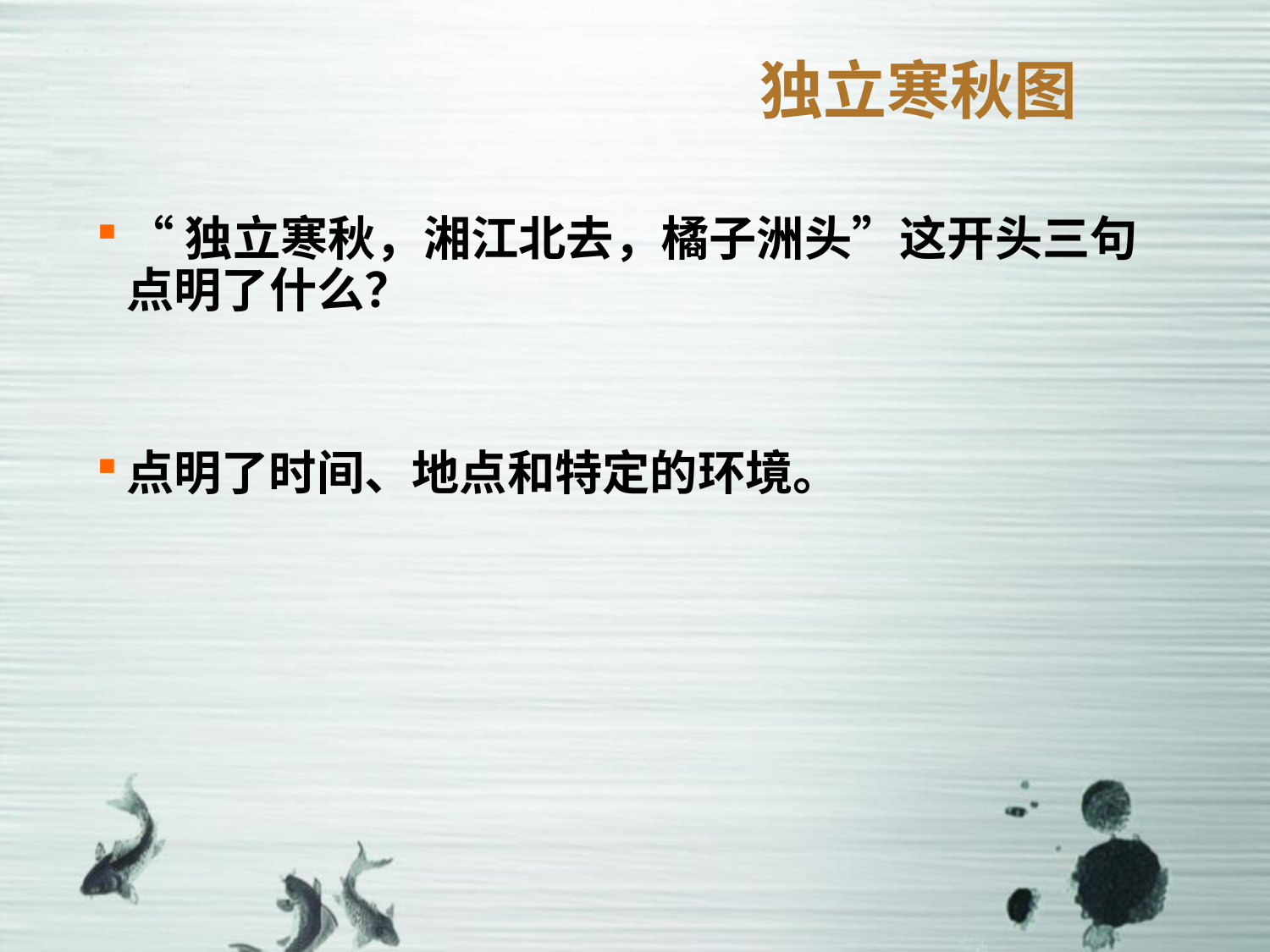

独立寒秋图
“独立寒秋，湘江北去，橘子洲头”这开头三句点明了什么？

点明了时间、地点和特定的环境。